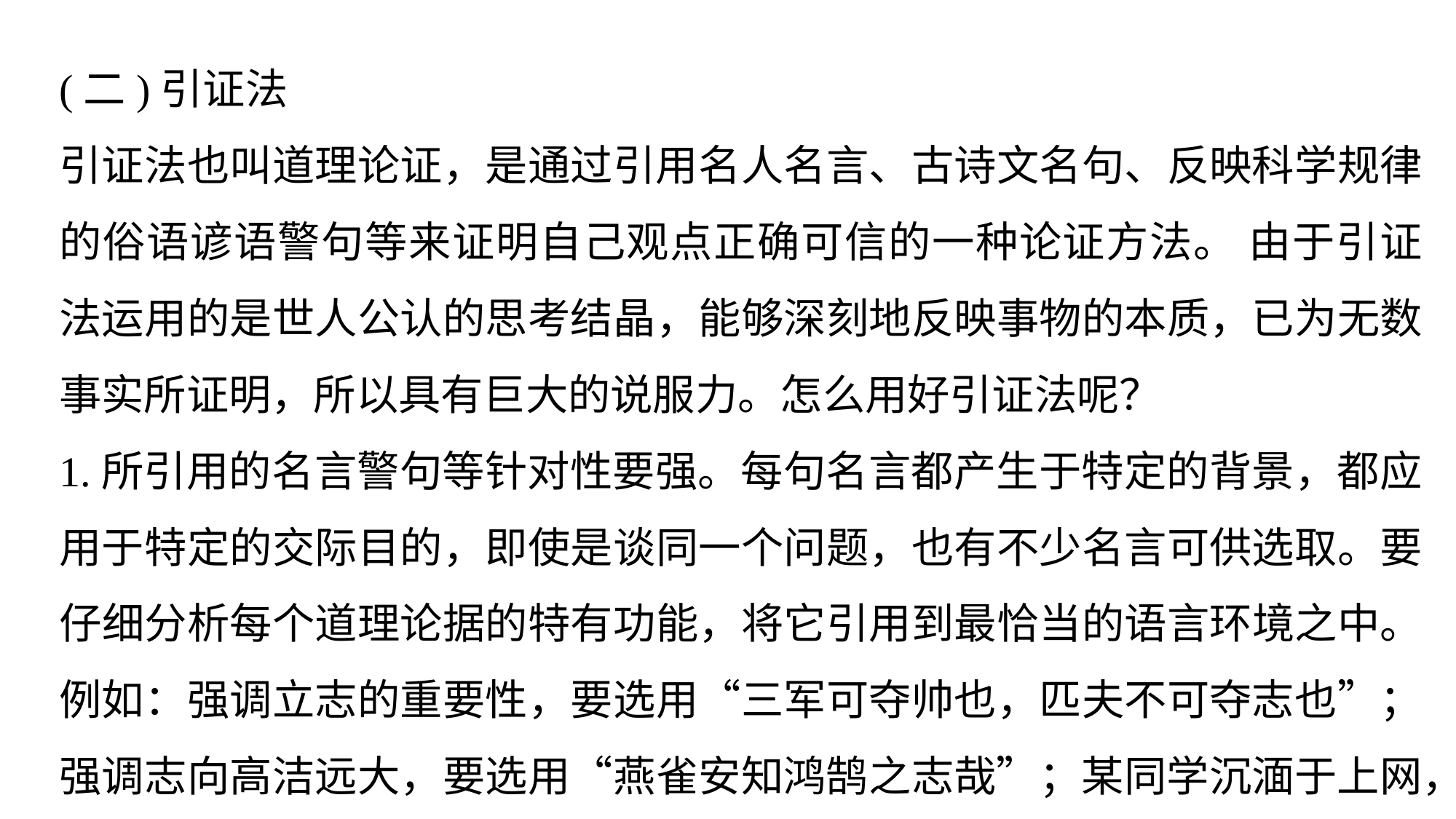

(二)引证法
引证法也叫道理论证，是通过引用名人名言、古诗文名句、反映科学规律的俗语谚语警句等来证明自己观点正确可信的一种论证方法。 由于引证法运用的是世人公认的思考结晶，能够深刻地反映事物的本质，已为无数事实所证明，所以具有巨大的说服力。怎么用好引证法呢？
1.所引用的名言警句等针对性要强。每句名言都产生于特定的背景，都应用于特定的交际目的，即使是谈同一个问题，也有不少名言可供选取。要仔细分析每个道理论据的特有功能，将它引用到最恰当的语言环境之中。
例如：强调立志的重要性，要选用“三军可夺帅也，匹夫不可夺志也”；强调志向高洁远大，要选用“燕雀安知鸿鹄之志哉”；某同学沉湎于上网，